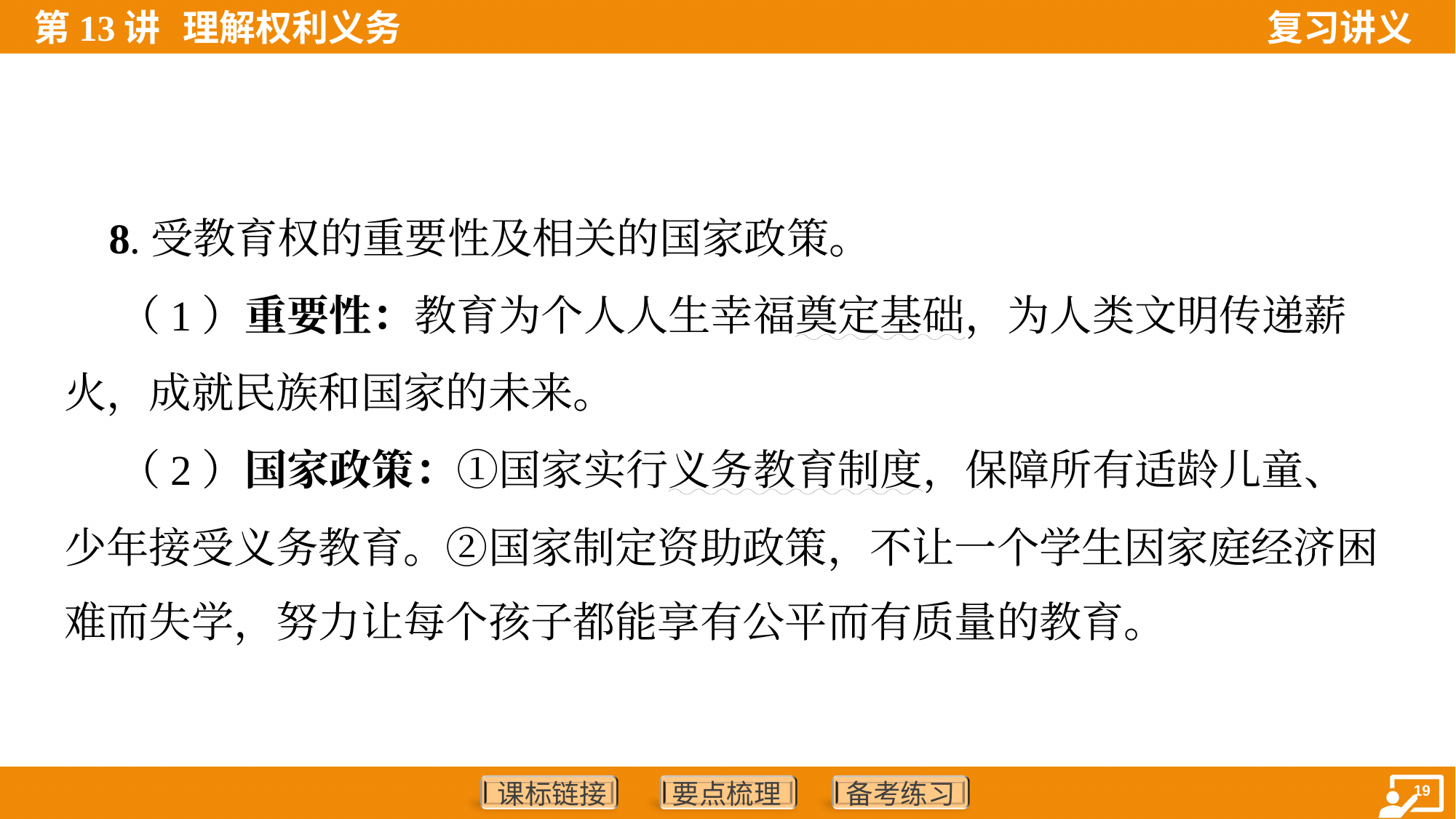

8.受教育权的重要性及相关的国家政策。
    （1）重要性：教育为个人人生幸福奠定基础，为人类文明传递薪
火，成就民族和国家的未来。
    （2）国家政策：①国家实行义务教育制度，保障所有适龄儿童、
少年接受义务教育。②国家制定资助政策，不让一个学生因家庭经济困
难而失学，努力让每个孩子都能享有公平而有质量的教育。